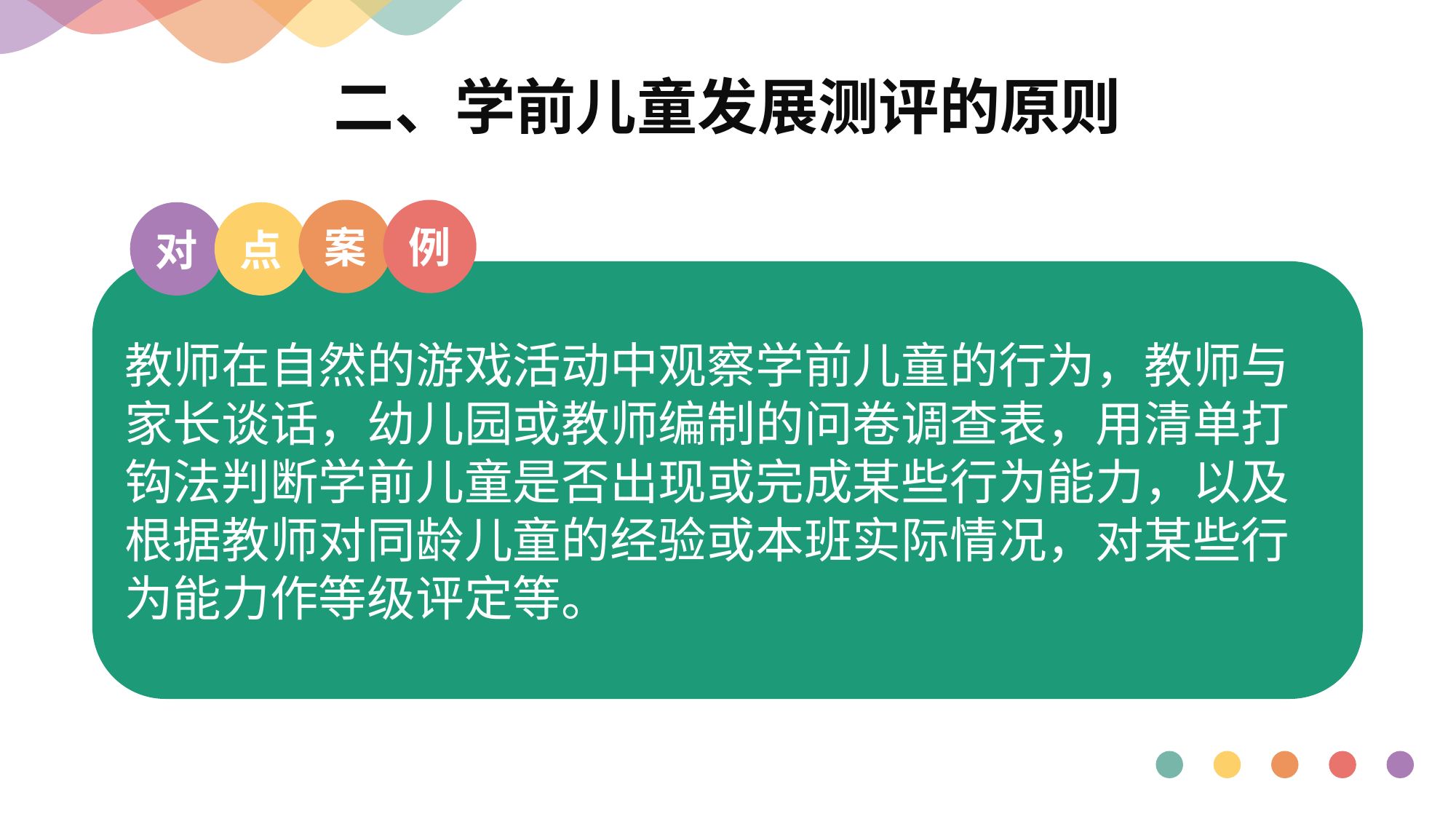

二、学前儿童发展测评的原则
案
例
对
点
教师在自然的游戏活动中观察学前儿童的行为，教师与家长谈话，幼儿园或教师编制的问卷调查表，用清单打钩法判断学前儿童是否出现或完成某些行为能力，以及根据教师对同龄儿童的经验或本班实际情况，对某些行为能力作等级评定等。